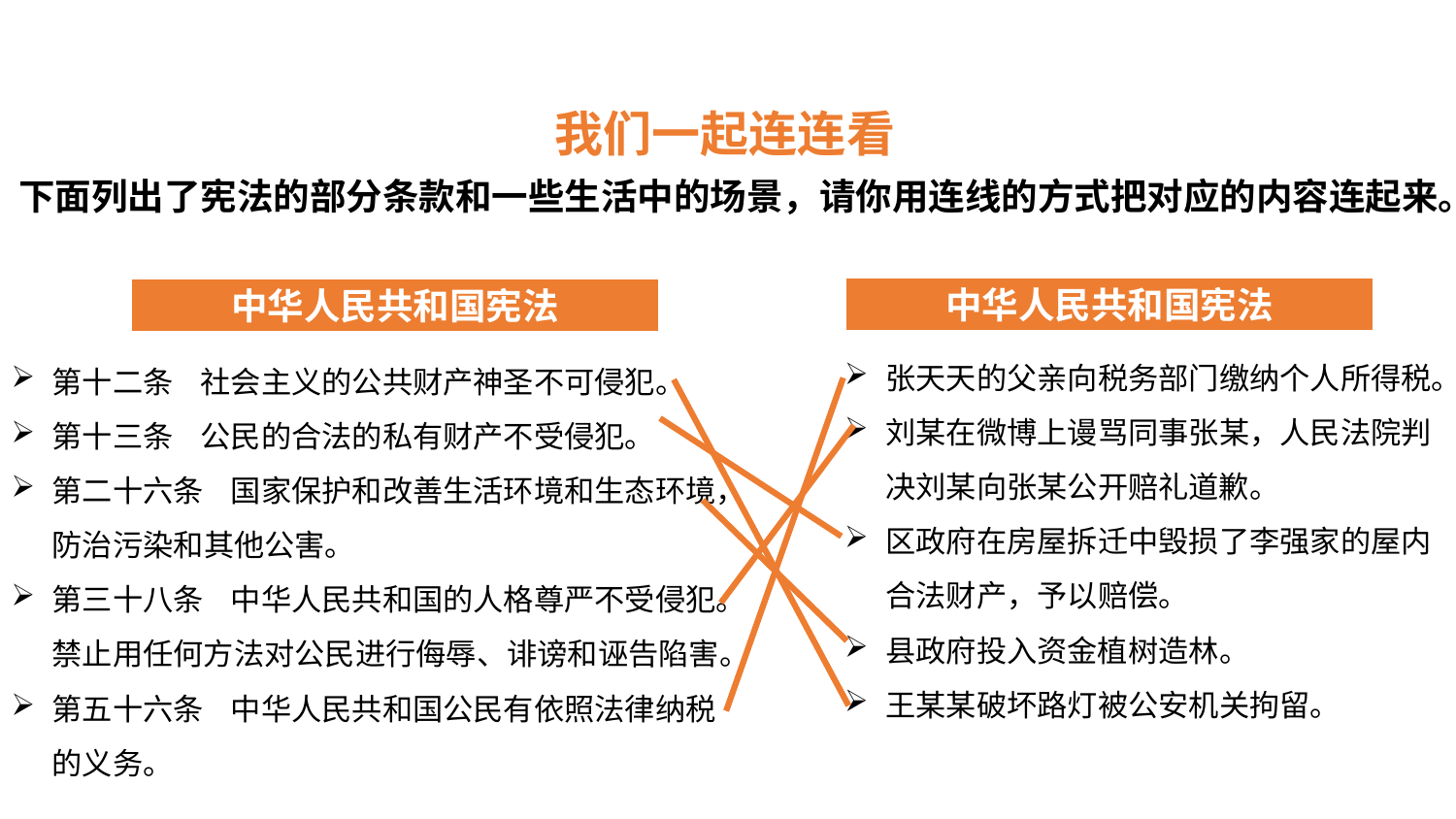

宪法具有最高法律效力
我们一起连连看
下面列出了宪法的部分条款和一些生活中的场景，请你用连线的方式把对应的内容连起来。
中华人民共和国宪法
中华人民共和国宪法
张天天的父亲向税务部门缴纳个人所得税。
刘某在微博上谩骂同事张某，人民法院判决刘某向张某公开赔礼道歉。
区政府在房屋拆迁中毁损了李强家的屋内合法财产，予以赔偿。
县政府投入资金植树造林。
王某某破坏路灯被公安机关拘留。

第十二条    社会主义的公共财产神圣不可侵犯。
第十三条    公民的合法的私有财产不受侵犯。
第二十六条    国家保护和改善生活环境和生态环境，防治污染和其他公害。
第三十八条    中华人民共和国的人格尊严不受侵犯。禁止用任何方法对公民进行侮辱、诽谤和诬告陷害。
第五十六条    中华人民共和国公民有依照法律纳税的义务。